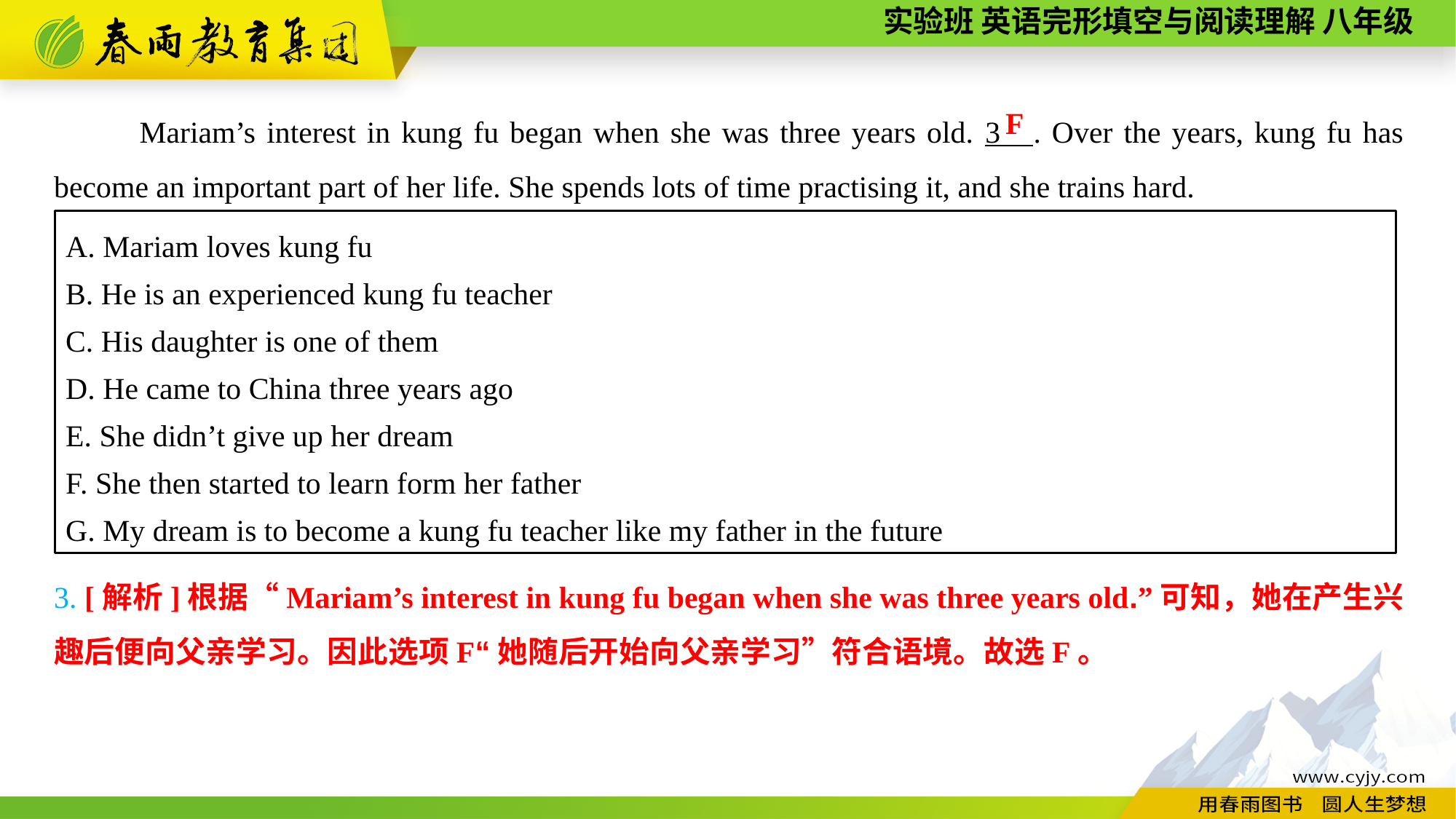

Mariam’s interest in kung fu began when she was three years old. 3   . Over the years, kung fu has become an important part of her life. She spends lots of time practising it, and she trains hard.
F
A. Mariam loves kung fu
B. He is an experienced kung fu teacher
C. His daughter is one of them
D. He came to China three years ago
E. She didn’t give up her dream
F. She then started to learn form her father
G. My dream is to become a kung fu teacher like my father in the future
3. [解析]根据“Mariam’s interest in kung fu began when she was three years old.”可知，她在产生兴趣后便向父亲学习。因此选项F“她随后开始向父亲学习”符合语境。故选F。